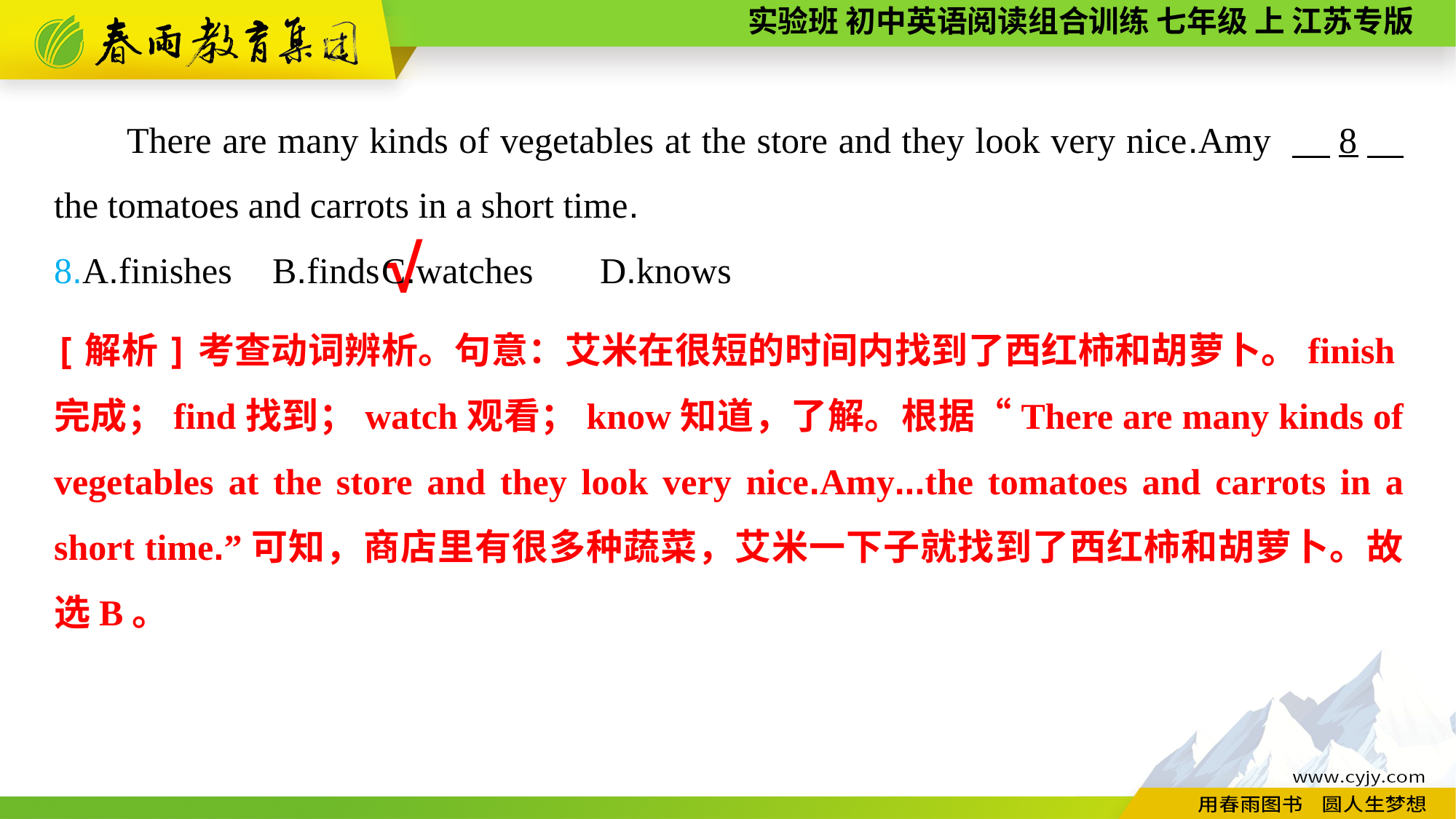

There are many kinds of vegetables at the store and they look very nice.Amy 　8　 the tomatoes and carrots in a short time.
8.A.finishes	B.finds	C.watches	D.knows
√
[解析]考查动词辨析。句意：艾米在很短的时间内找到了西红柿和胡萝卜。finish完成；find找到；watch观看；know知道，了解。根据“There are many kinds of vegetables at the store and they look very nice.Amy...the tomatoes and carrots in a short time.”可知，商店里有很多种蔬菜，艾米一下子就找到了西红柿和胡萝卜。故选B。